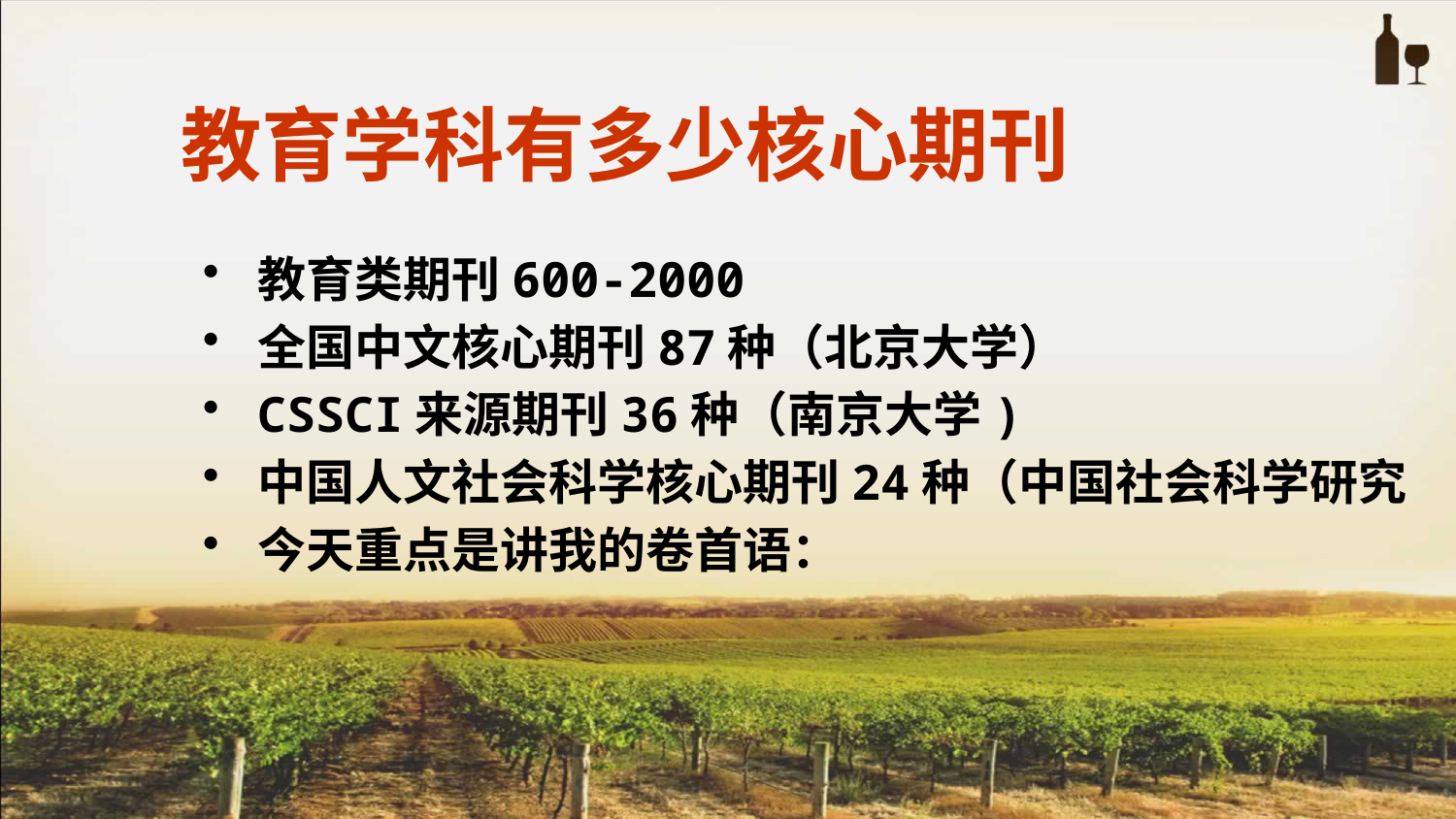

教育学科有多少核心期刊
教育类期刊600-2000
全国中文核心期刊87种（北京大学）
CSSCI来源期刊36种（南京大学)
中国人文社会科学核心期刊24种（中国社会科学研究
今天重点是讲我的卷首语：